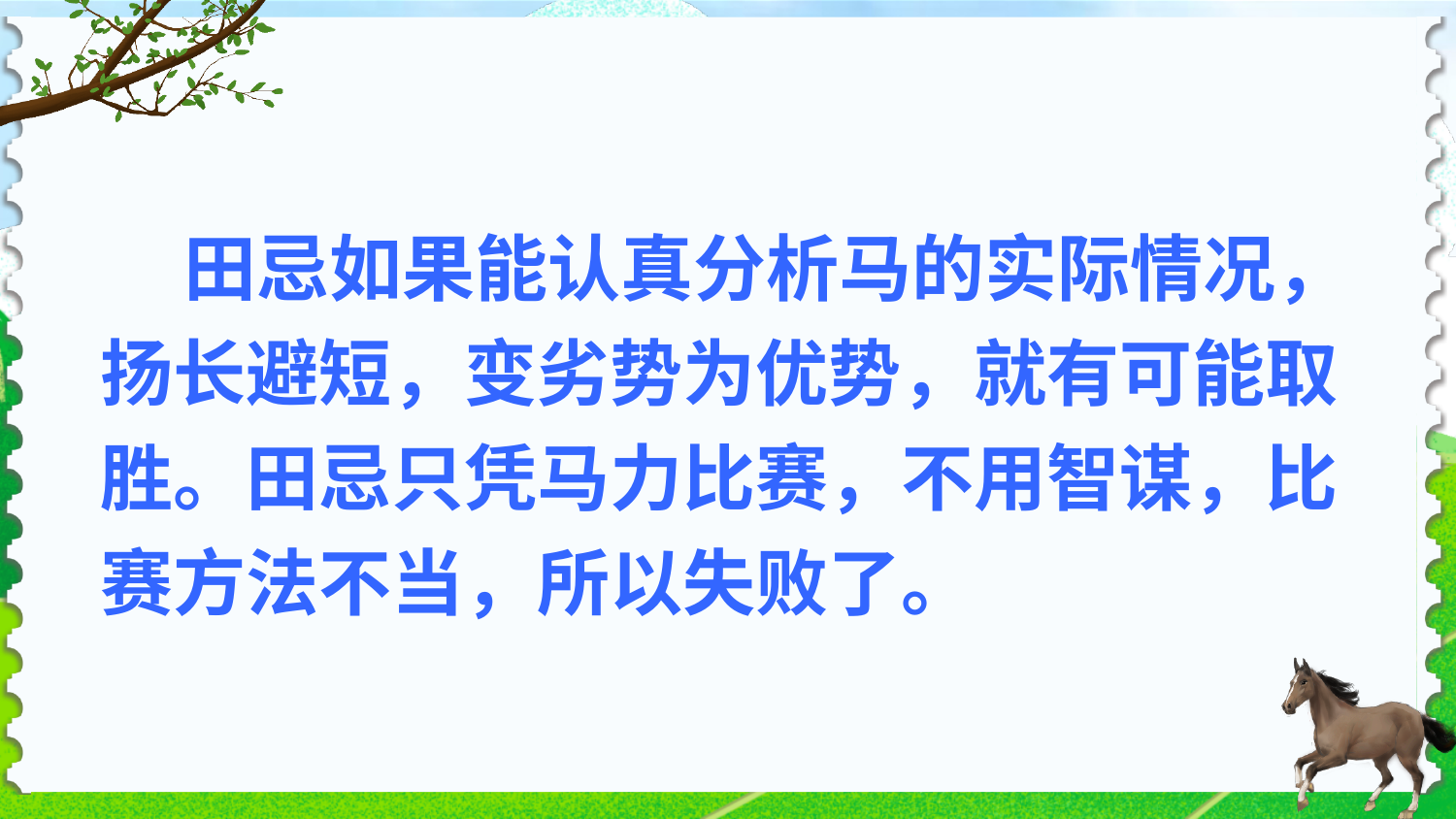

田忌如果能认真分析马的实际情况，扬长避短，变劣势为优势，就有可能取胜。田忌只凭马力比赛，不用智谋，比赛方法不当，所以失败了。